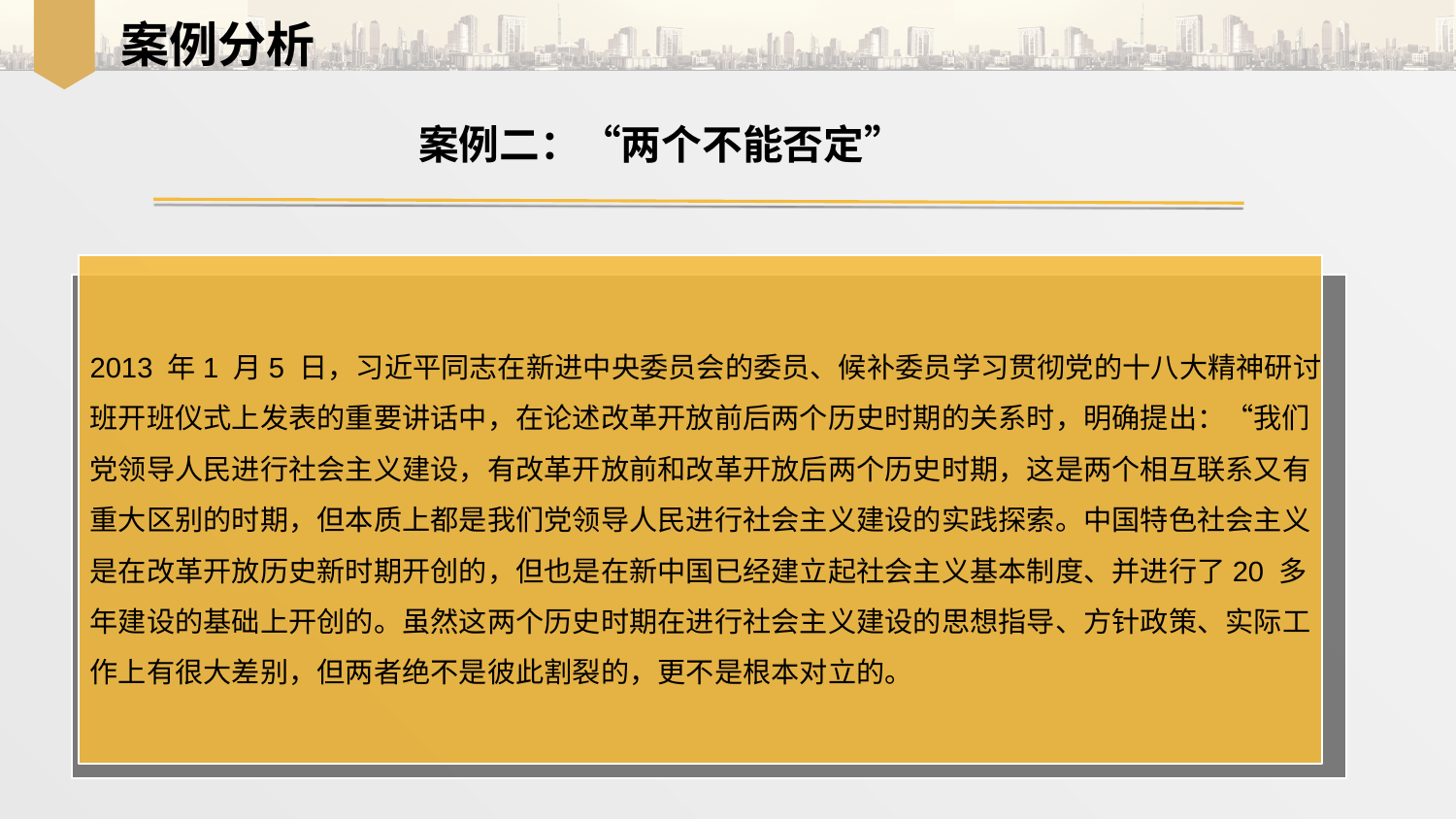

案例分析
案例二：“两个不能否定”

2013 年1 月5 日，习近平同志在新进中央委员会的委员、候补委员学习贯彻党的十八大精神研讨班开班仪式上发表的重要讲话中，在论述改革开放前后两个历史时期的关系时，明确提出：“我们党领导人民进行社会主义建设，有改革开放前和改革开放后两个历史时期，这是两个相互联系又有重大区别的时期，但本质上都是我们党领导人民进行社会主义建设的实践探索。中国特色社会主义是在改革开放历史新时期开创的，但也是在新中国已经建立起社会主义基本制度、并进行了20 多年建设的基础上开创的。虽然这两个历史时期在进行社会主义建设的思想指导、方针政策、实际工作上有很大差别，但两者绝不是彼此割裂的，更不是根本对立的。